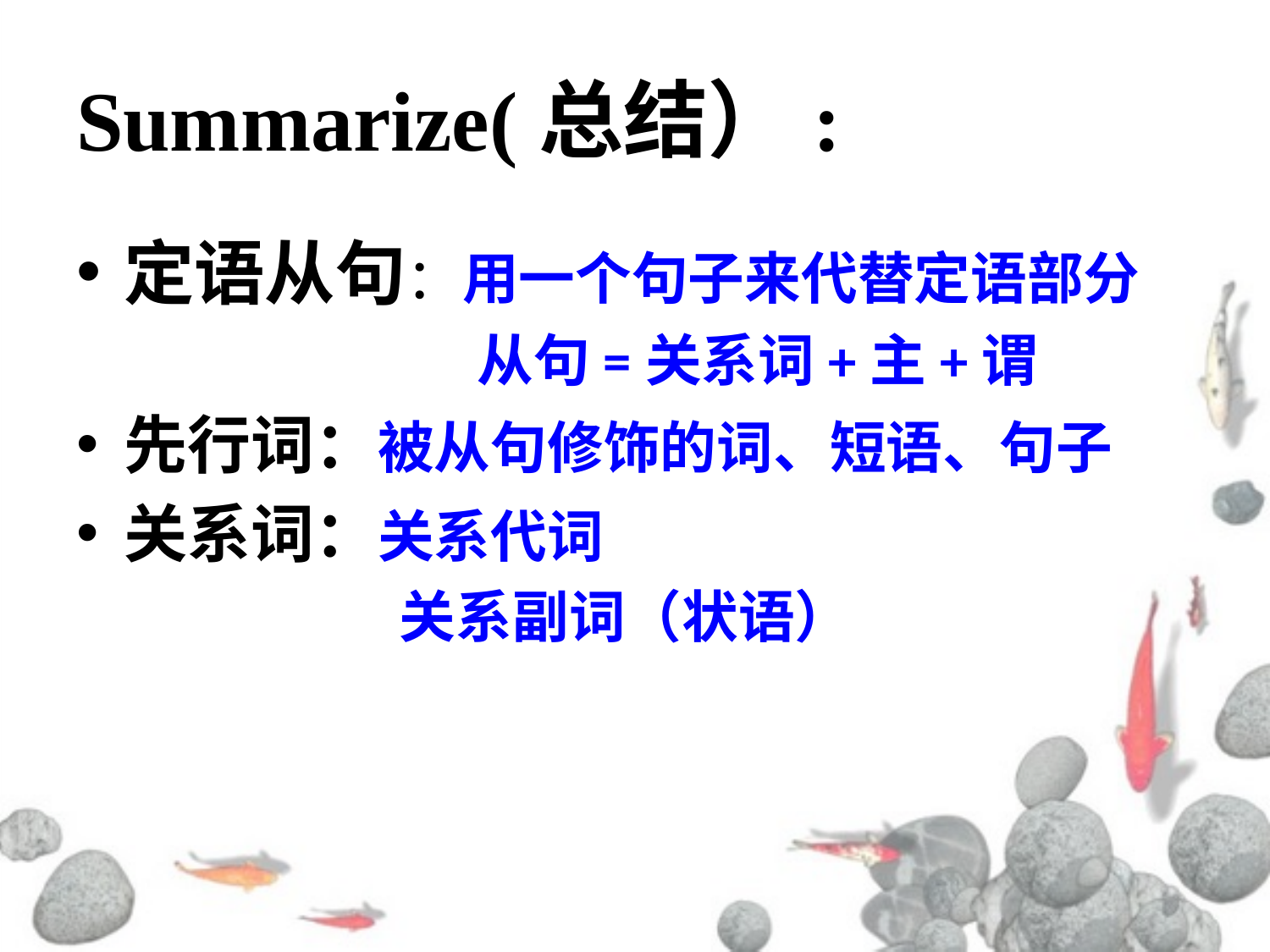

# Summarize(总结）:
定语从句：用一个句子来代替定语部分
                              从句=关系词+主+谓
先行词：被从句修饰的词、短语、句子
关系词：关系代词
                        关系副词（状语）